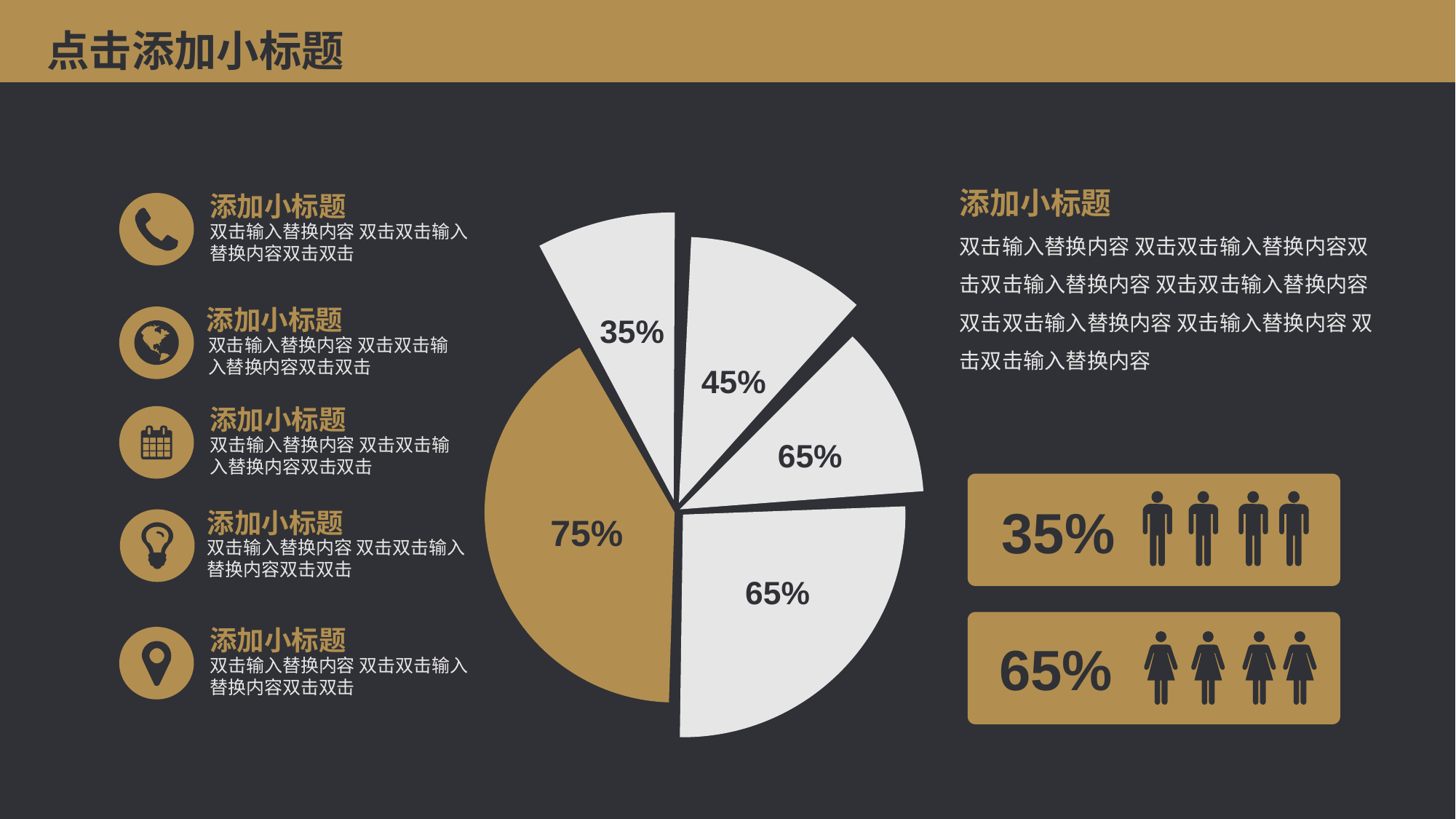

点击添加小标题
添加小标题
双击输入替换内容 双击双击输入替换内容双击双击输入替换内容 双击双击输入替换内容双击双击输入替换内容 双击输入替换内容 双击双击输入替换内容
添加小标题
双击输入替换内容 双击双击输入替换内容双击双击

添加小标题
双击输入替换内容 双击双击输入替换内容双击双击

35%

45%
添加小标题
双击输入替换内容 双击双击输入替换内容双击双击

65%

35%
添加小标题
双击输入替换内容 双击双击输入替换内容双击双击

75%
65%

添加小标题
双击输入替换内容 双击双击输入替换内容双击双击

65%